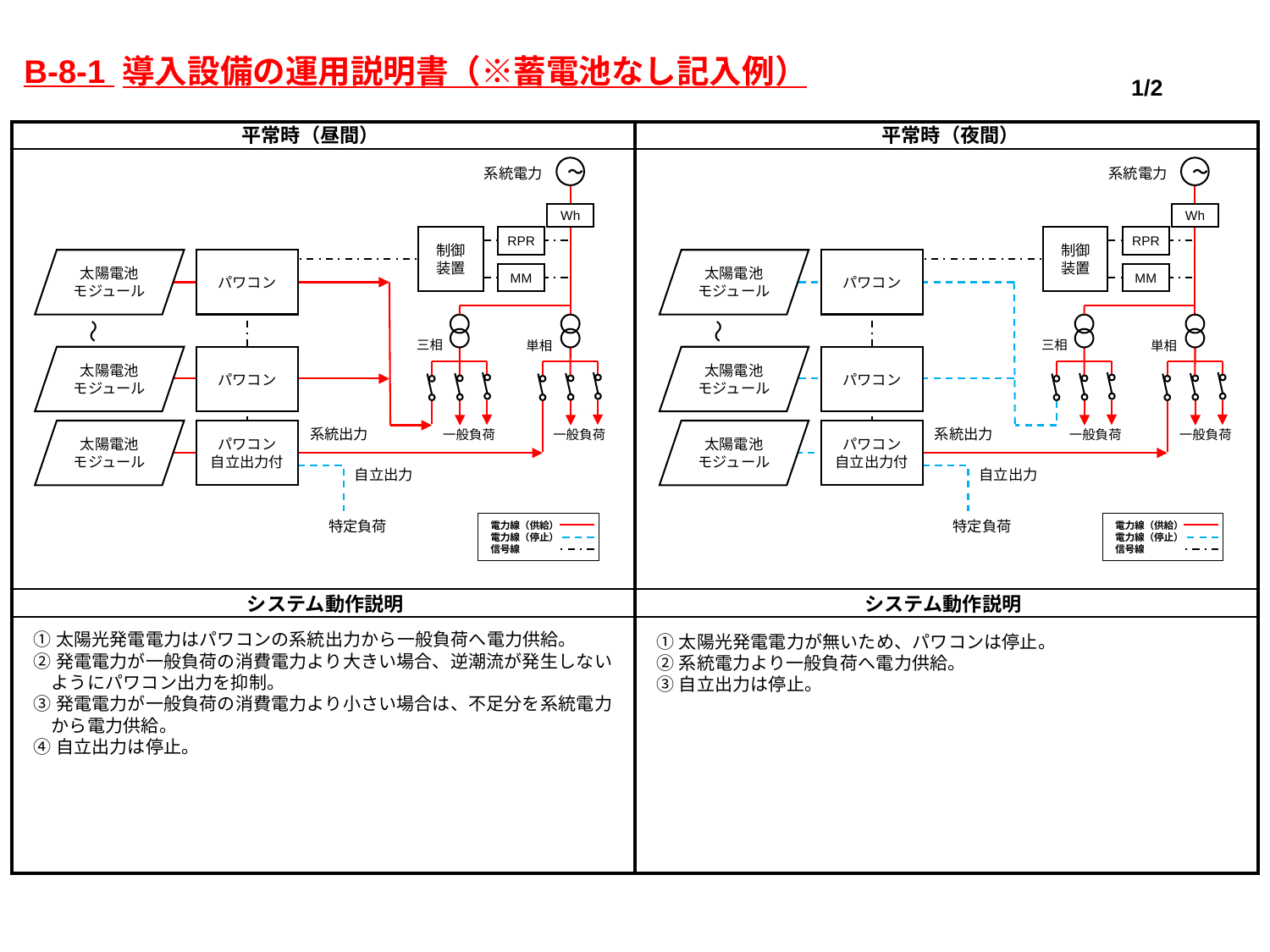

B-8-1 導入設備の運用説明書（※蓄電池なし記入例）
1/2
平常時（昼間）
平常時（夜間）

～
～
系統電力
系統電力
Wh
Wh
制御
装置
RPR
制御
装置
RPR
太陽電池
モジュール
パワコン
太陽電池
モジュール
パワコン
MM
MM
～
～

三相
三相
単相
単相
太陽電池
モジュール
パワコン
太陽電池
モジュール
パワコン

系統出力
系統出力
太陽電池
モジュール
パワコン
自立出力付
太陽電池
モジュール
パワコン
自立出力付
一般負荷
一般負荷
一般負荷
一般負荷
自立出力
自立出力

特定負荷
特定負荷
電力線（供給）
電力線（停止）
信号線
電力線（供給）
電力線（停止）
信号線
システム動作説明
システム動作説明
①太陽光発電電力はパワコンの系統出力から一般負荷へ電力供給。
②発電電力が一般負荷の消費電力より大きい場合、逆潮流が発生しない
　ようにパワコン出力を抑制。
③発電電力が一般負荷の消費電力より小さい場合は、不足分を系統電力
　から電力供給。
④自立出力は停止。
①太陽光発電電力が無いため、パワコンは停止。
②系統電力より一般負荷へ電力供給。
③自立出力は停止。